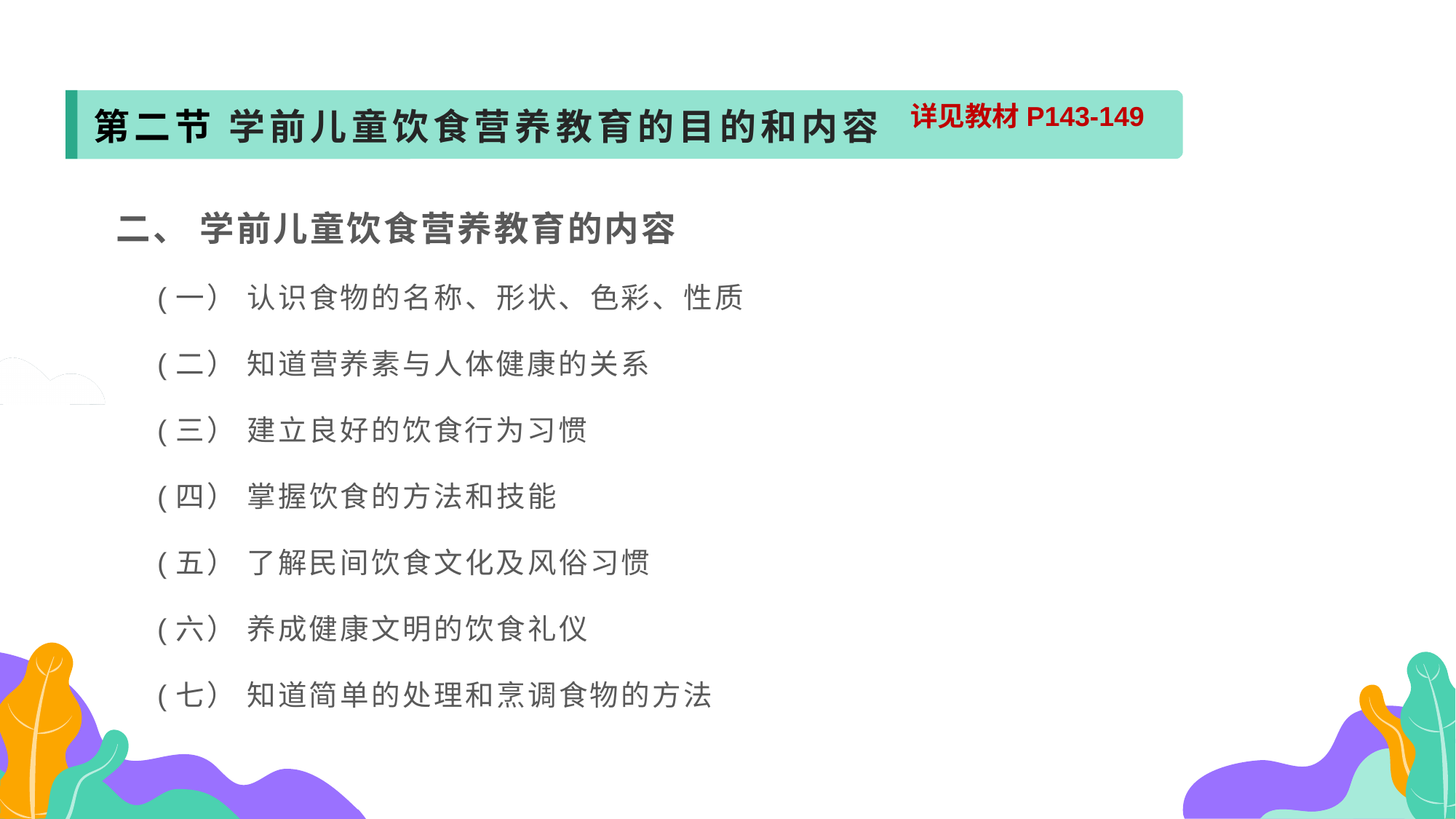

第二节 学前儿童饮食营养教育的目的和内容
详见教材P143-149
二、 学前儿童饮食营养教育的内容
    (一） 认识食物的名称、形状、色彩、性质
    (二） 知道营养素与人体健康的关系
    (三） 建立良好的饮食行为习惯
    (四） 掌握饮食的方法和技能
    (五） 了解民间饮食文化及风俗习惯
    (六） 养成健康文明的饮食礼仪
    (七） 知道简单的处理和烹调食物的方法